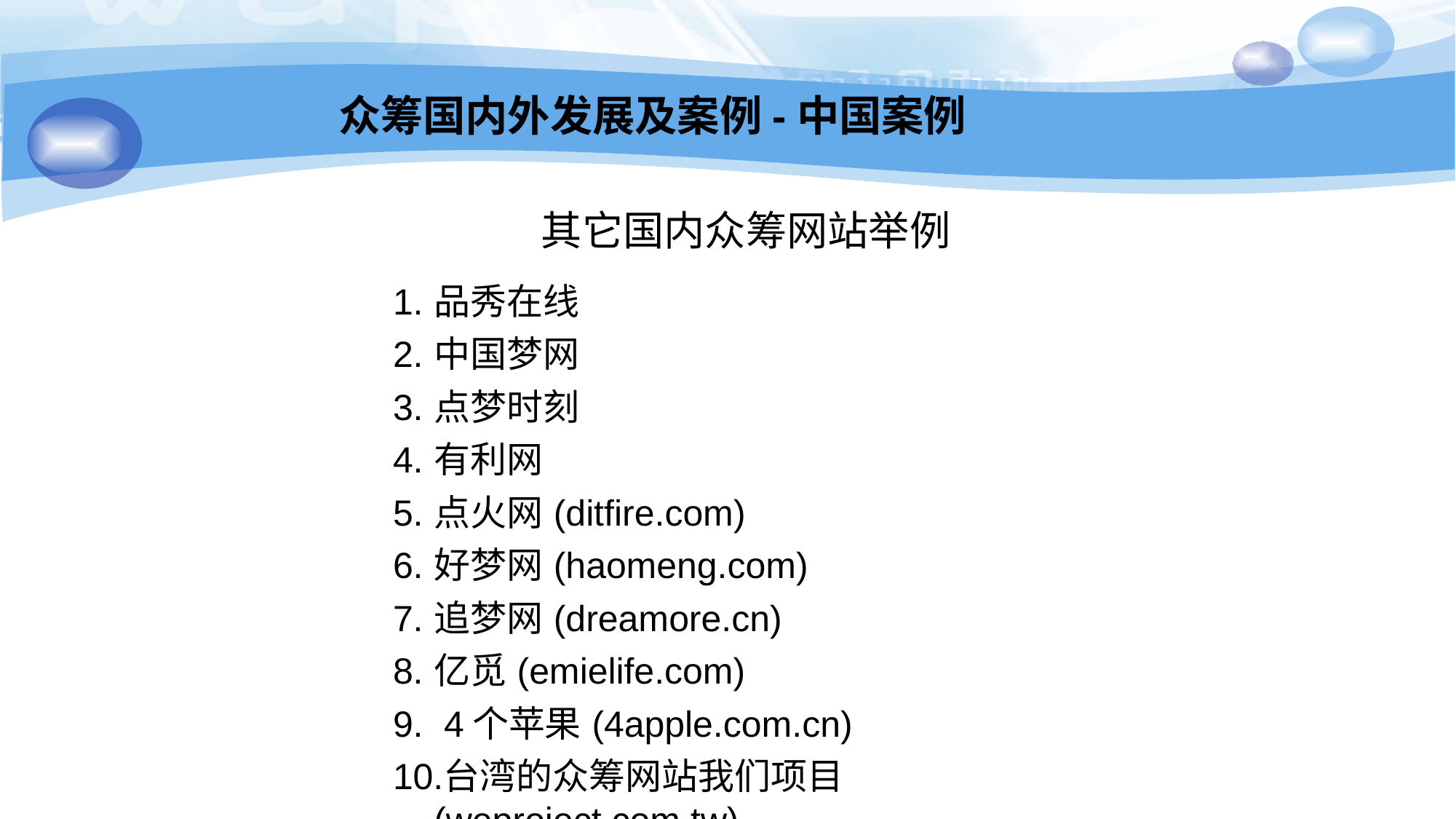

众筹国内外发展及案例-中国案例
| 其它国内众筹网站举例 |
| --- |
| 品秀在线 中国梦网 点梦时刻 有利网 点火网(ditfire.com) 好梦网(haomeng.com) 追梦网(dreamore.cn) 亿觅(emielife.com) 4个苹果(4apple.com.cn) 台湾的众筹网站我们项目(weproject.com.tw) …… |